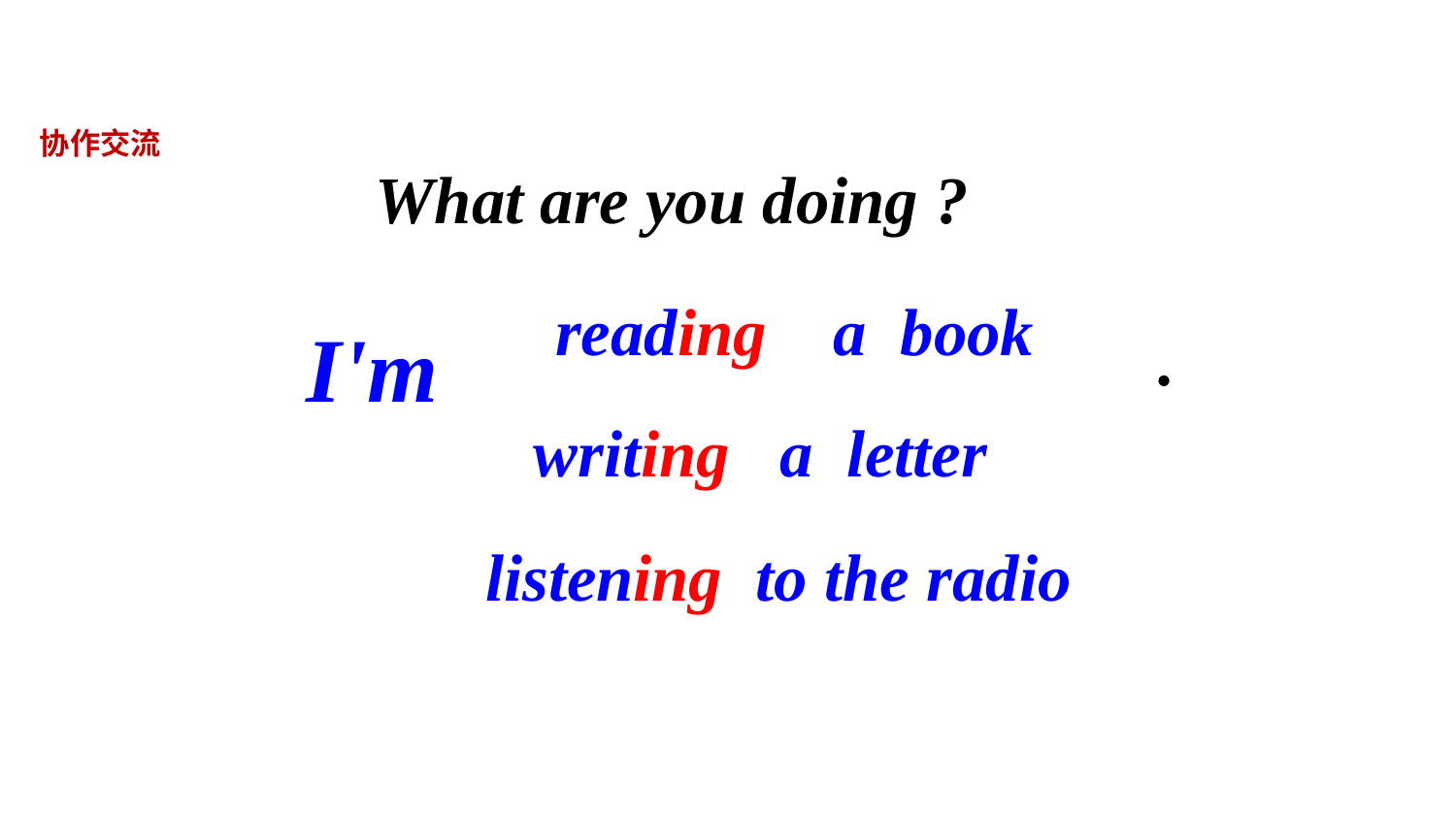

协作交流
What are you doing ?
reading    a  book
I'm
.
writing   a  letter
listening  to the radio